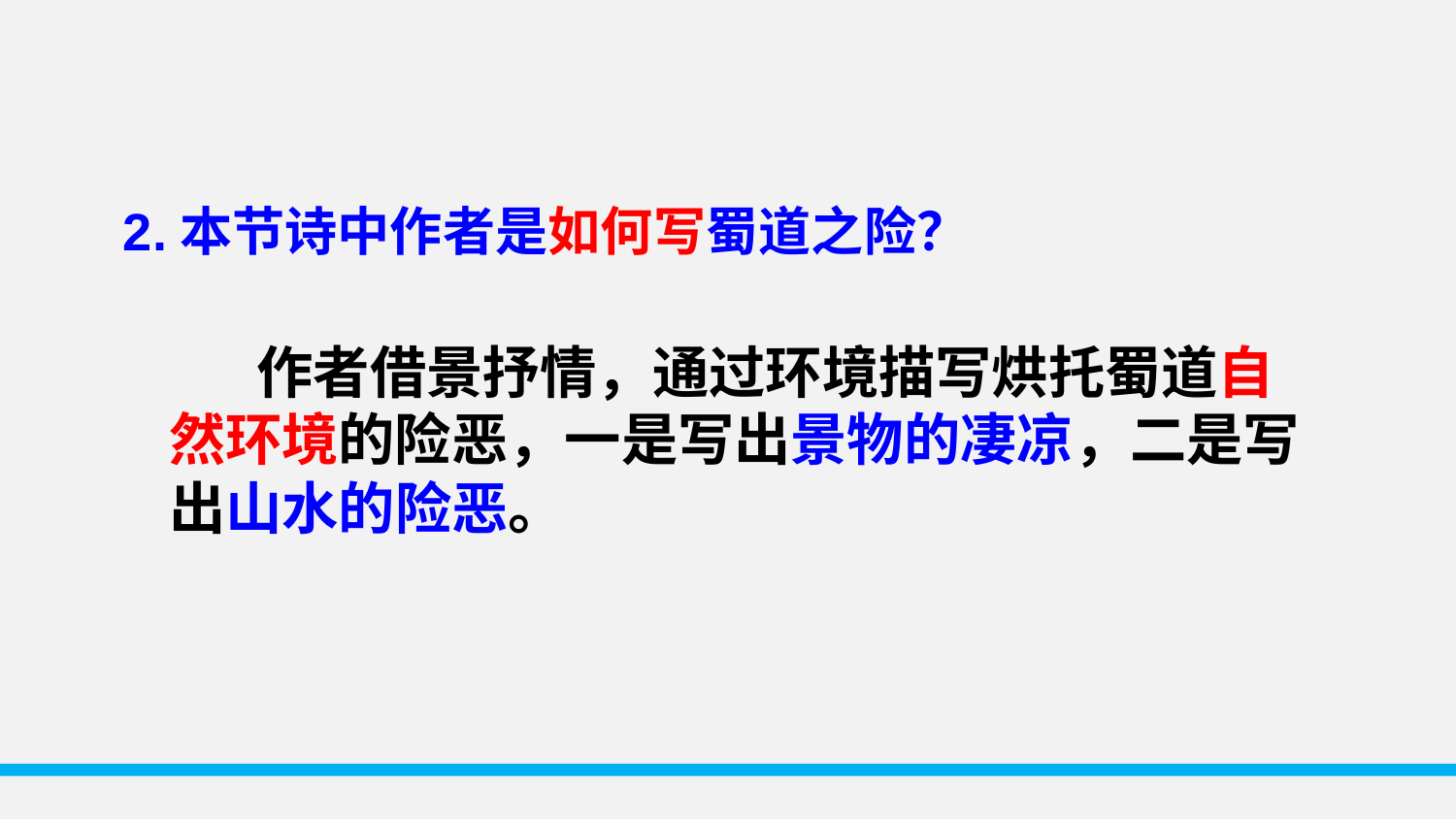

2.本节诗中作者是如何写蜀道之险？
       作者借景抒情，通过环境描写烘托蜀道自然环境的险恶，一是写出景物的凄凉，二是写出山水的险恶。